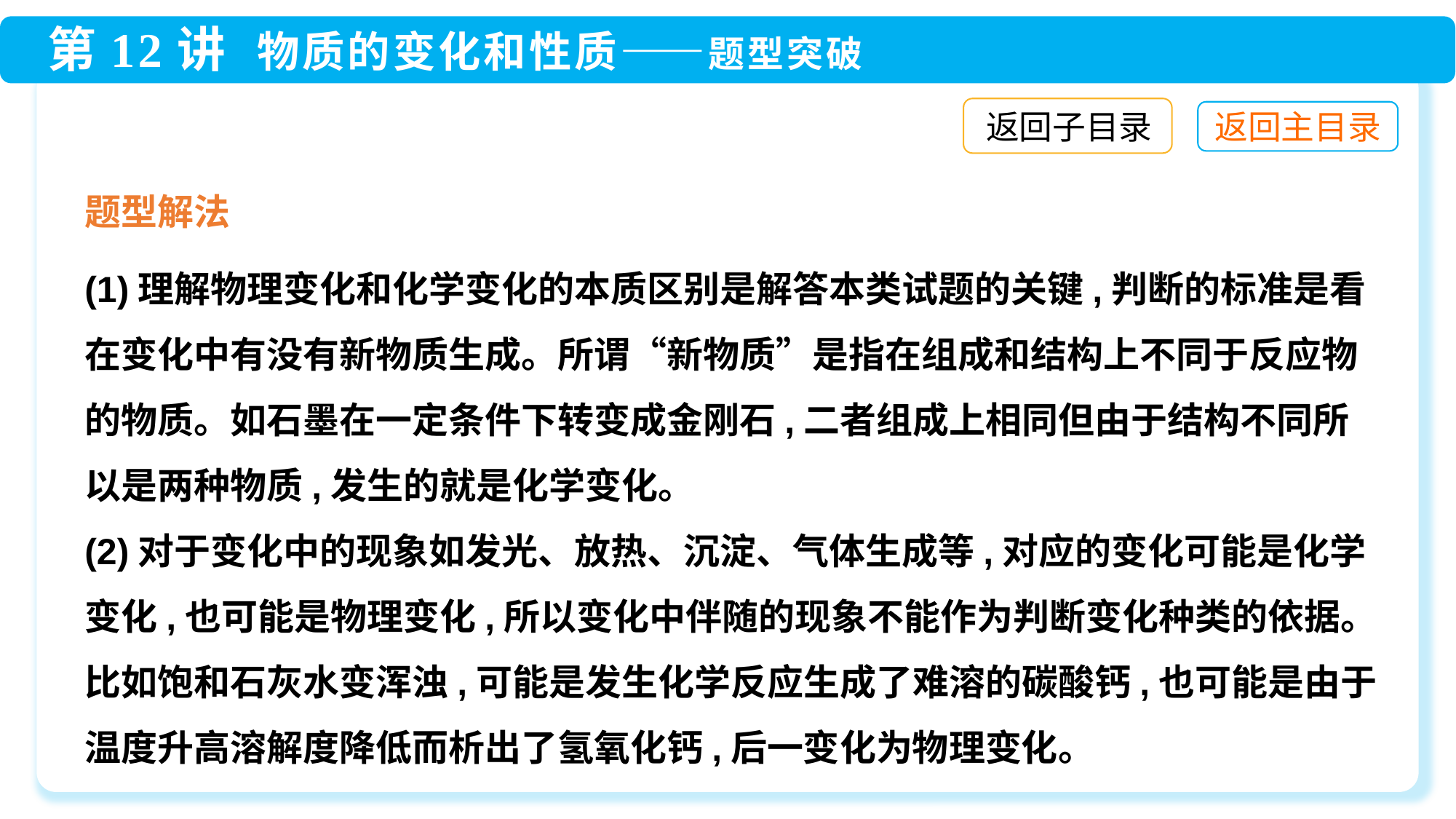

返回子目录
题型解法
(1)理解物理变化和化学变化的本质区别是解答本类试题的关键,判断的标准是看在变化中有没有新物质生成。所谓“新物质”是指在组成和结构上不同于反应物的物质。如石墨在一定条件下转变成金刚石,二者组成上相同但由于结构不同所以是两种物质,发生的就是化学变化。
(2)对于变化中的现象如发光、放热、沉淀、气体生成等,对应的变化可能是化学变化,也可能是物理变化,所以变化中伴随的现象不能作为判断变化种类的依据。比如饱和石灰水变浑浊,可能是发生化学反应生成了难溶的碳酸钙,也可能是由于温度升高溶解度降低而析出了氢氧化钙,后一变化为物理变化。